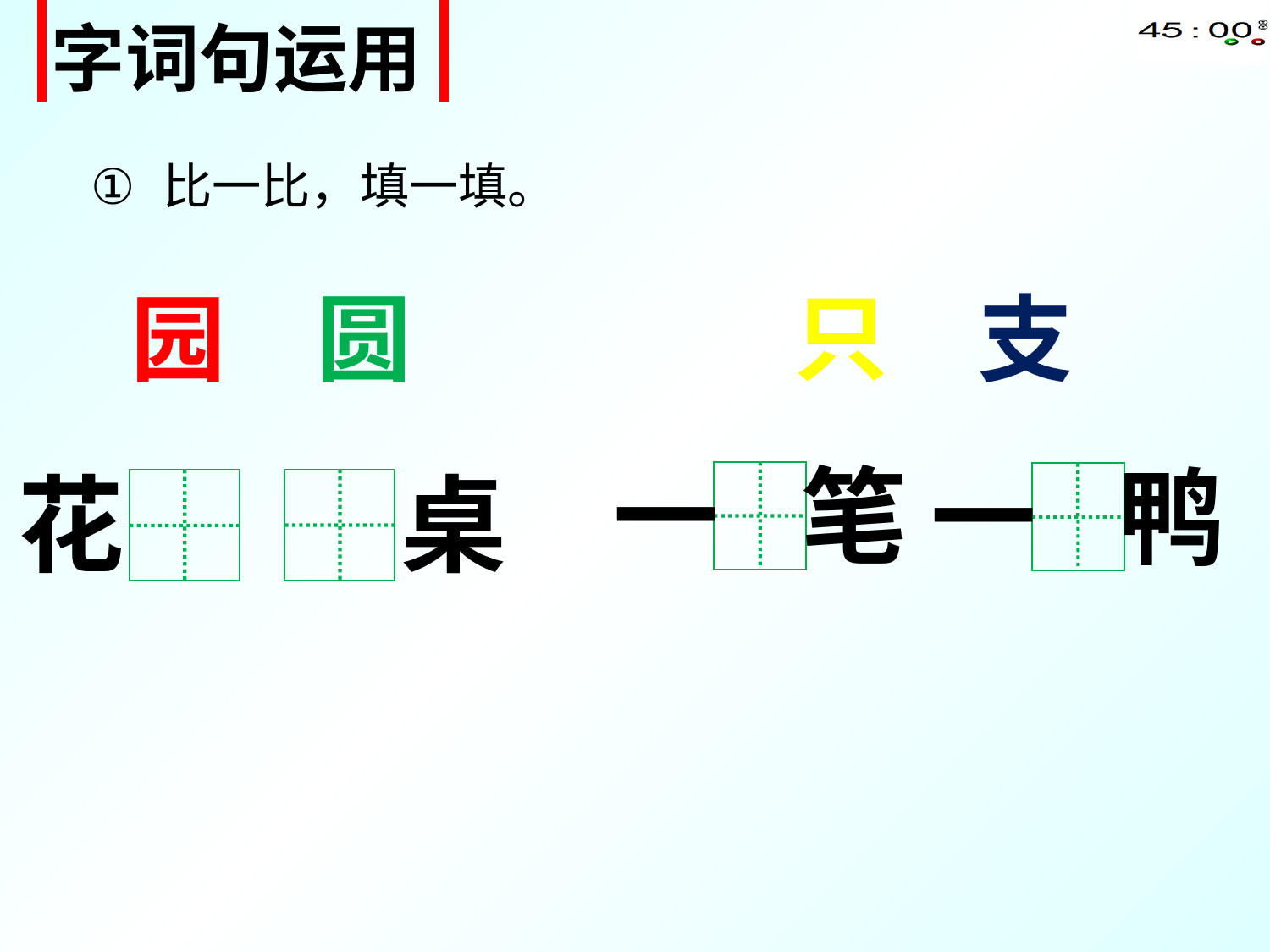

| 字词句运用 |
| --- |
比一比，填一填。
只
园
圆
支
一
笔

一
鸭

花

桌